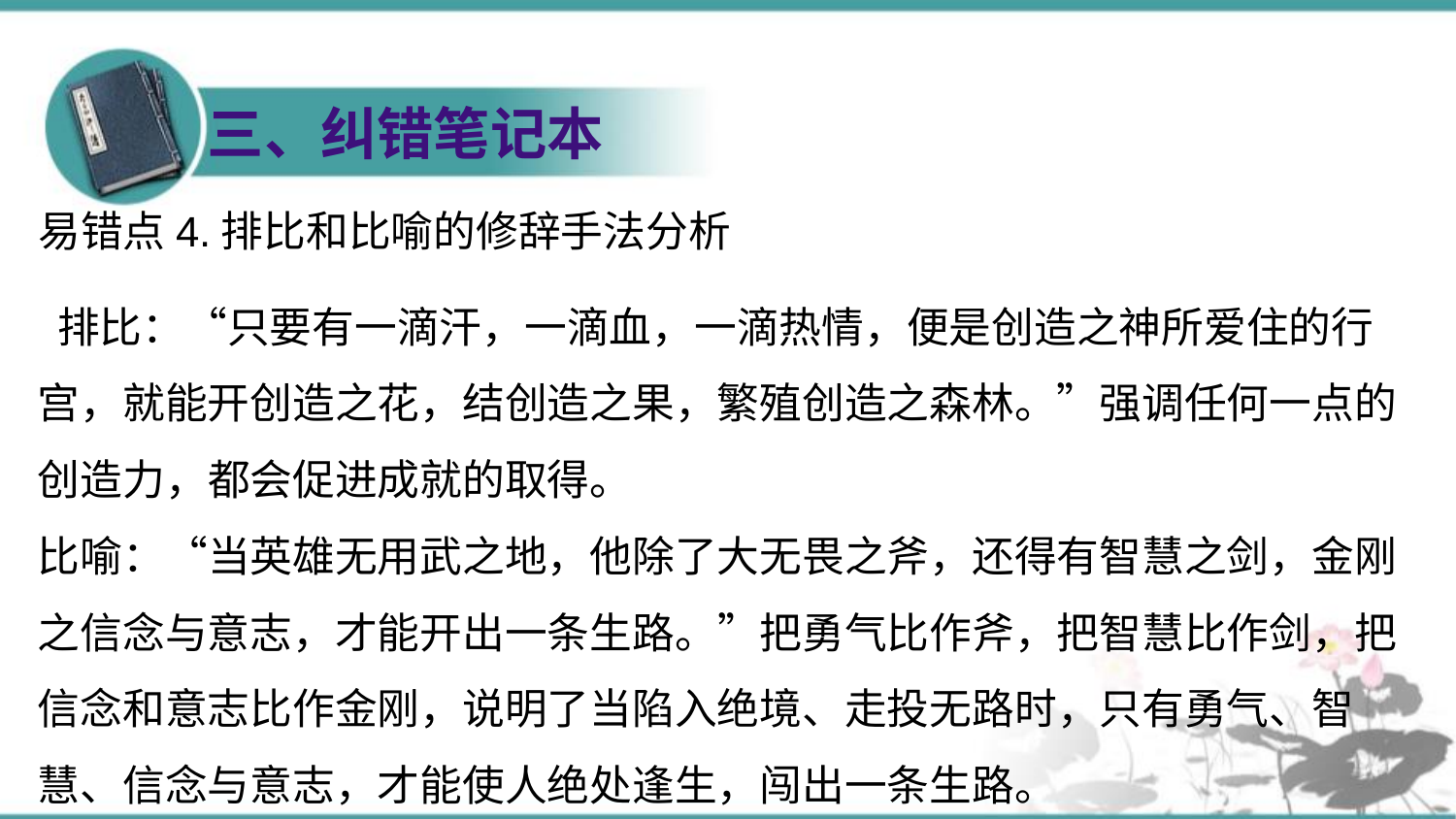

三、纠错笔记本
易错点4.排比和比喻的修辞手法分析
 排比：“只要有一滴汗，一滴血，一滴热情，便是创造之神所爱住的行宫，就能开创造之花，结创造之果，繁殖创造之森林。”强调任何一点的创造力，都会促进成就的取得。
比喻：“当英雄无用武之地，他除了大无畏之斧，还得有智慧之剑，金刚之信念与意志，才能开出一条生路。”把勇气比作斧，把智慧比作剑，把信念和意志比作金刚，说明了当陷入绝境、走投无路时，只有勇气、智慧、信念与意志，才能使人绝处逢生，闯出一条生路。